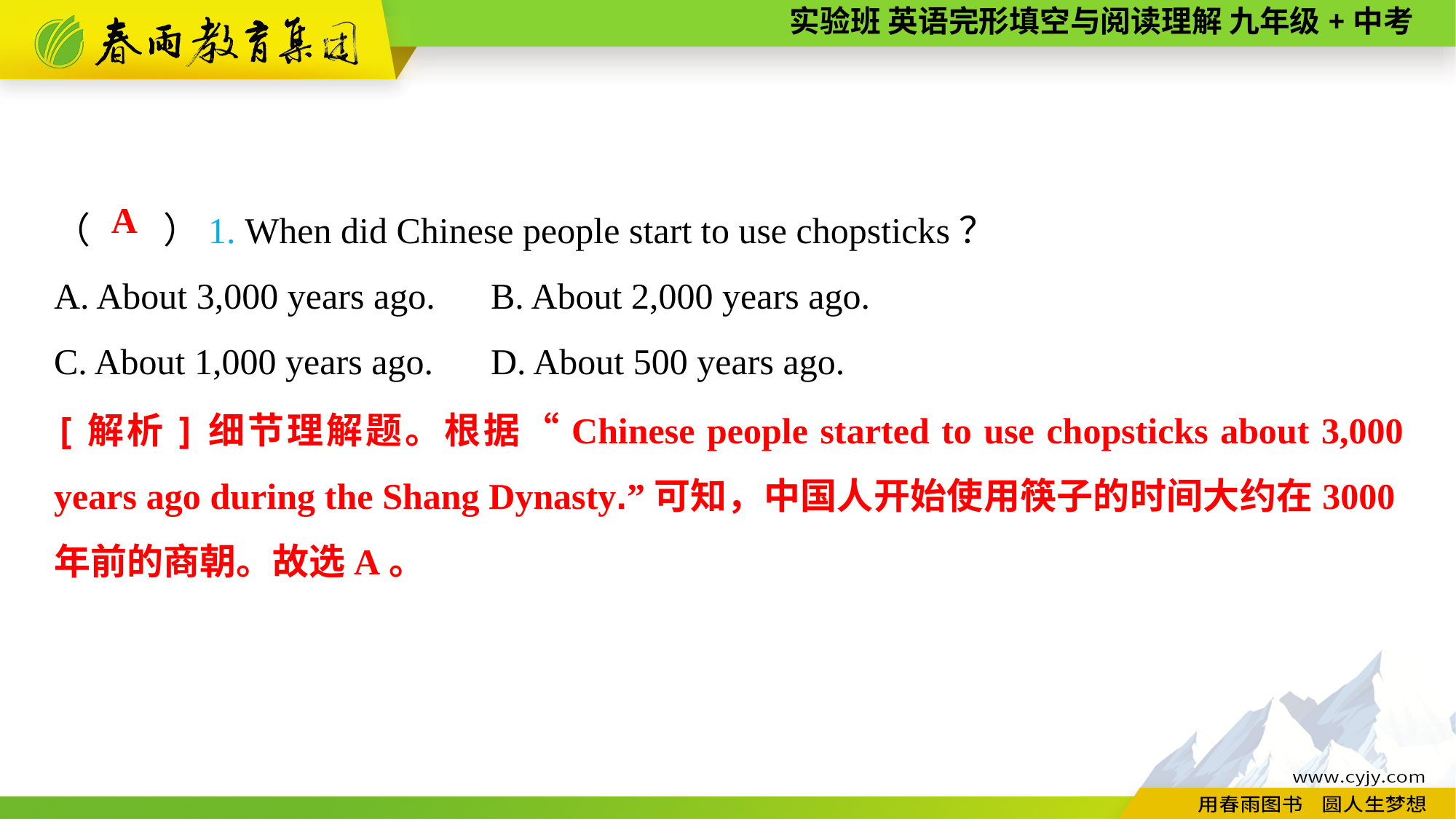

（　　）1. When did Chinese people start to use chopsticks？
A. About 3,000 years ago.	B. About 2,000 years ago.
C. About 1,000 years ago.	D. About 500 years ago.
A
[解析]细节理解题。根据“Chinese people started to use chopsticks about 3,000 years ago during the Shang Dynasty.”可知，中国人开始使用筷子的时间大约在3000年前的商朝。故选A。